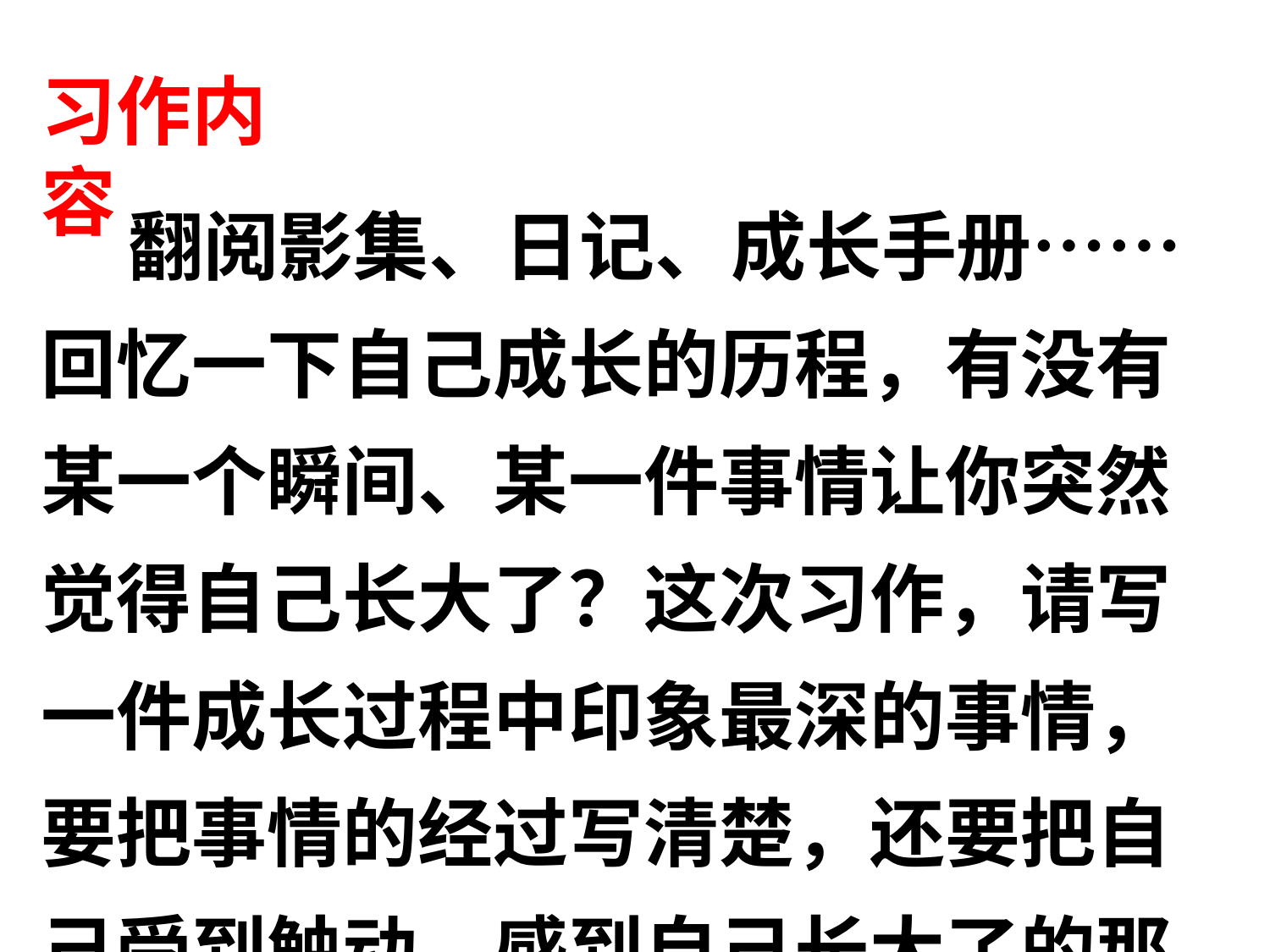

习作内容
    翻阅影集、日记、成长手册……回忆一下自己成长的历程，有没有某一个瞬间、某一件事情让你突然觉得自己长大了？这次习作，请写一件成长过程中印象最深的事情，要把事情的经过写清楚，还要把自己受到触动、感到自己长大了的那个瞬间写具体，记录当时的真实感受。